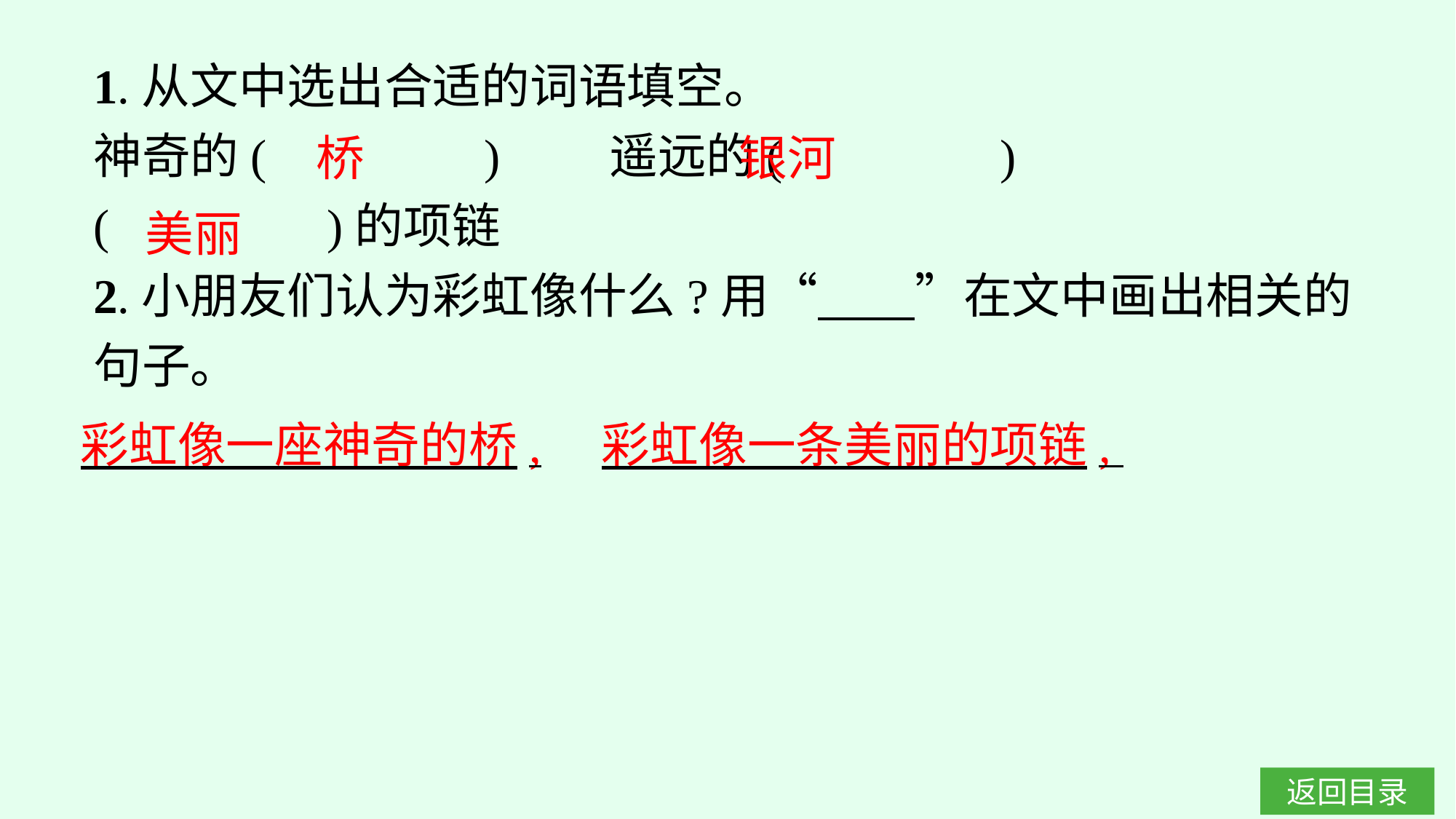

1.从文中选出合适的词语填空。
神奇的(　　　　)　　遥远的(　　　　)
(　　　　)的项链
2.小朋友们认为彩虹像什么?用“　　”在文中画出相关的句子。
银河
桥
美丽
彩虹像一座神奇的桥,　彩虹像一条美丽的项链,